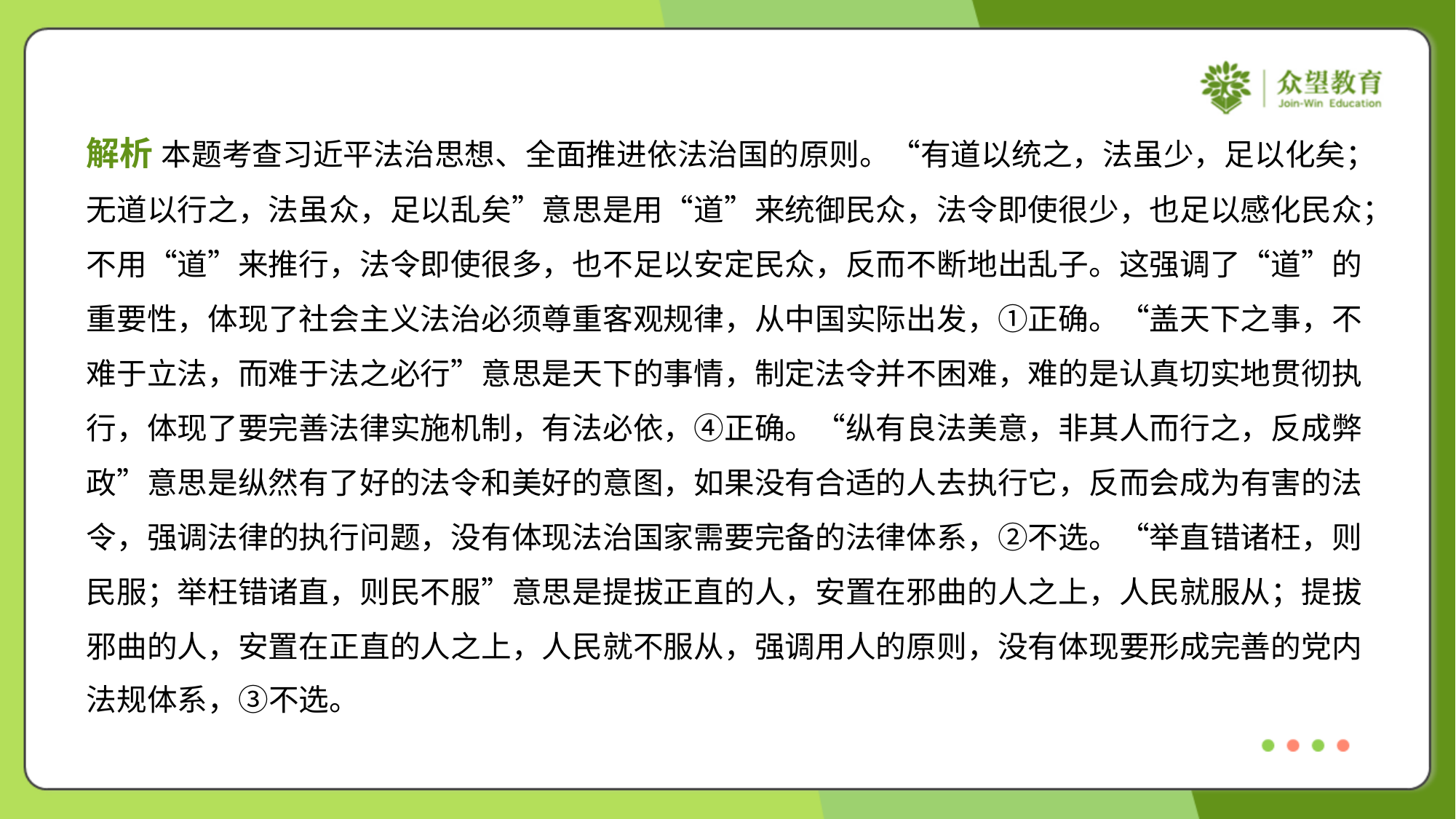

解析 本题考查习近平法治思想、全面推进依法治国的原则。“有道以统之，法虽少，足以化矣；
无道以行之，法虽众，足以乱矣”意思是用“道”来统御民众，法令即使很少，也足以感化民众；
不用“道”来推行，法令即使很多，也不足以安定民众，反而不断地出乱子。这强调了“道”的
重要性，体现了社会主义法治必须尊重客观规律，从中国实际出发，①正确。“盖天下之事，不
难于立法，而难于法之必行”意思是天下的事情，制定法令并不困难，难的是认真切实地贯彻执
行，体现了要完善法律实施机制，有法必依，④正确。“纵有良法美意，非其人而行之，反成弊
政”意思是纵然有了好的法令和美好的意图，如果没有合适的人去执行它，反而会成为有害的法
令，强调法律的执行问题，没有体现法治国家需要完备的法律体系，②不选。“举直错诸枉，则
民服；举枉错诸直，则民不服”意思是提拔正直的人，安置在邪曲的人之上，人民就服从；提拔
邪曲的人，安置在正直的人之上，人民就不服从，强调用人的原则，没有体现要形成完善的党内
法规体系，③不选。